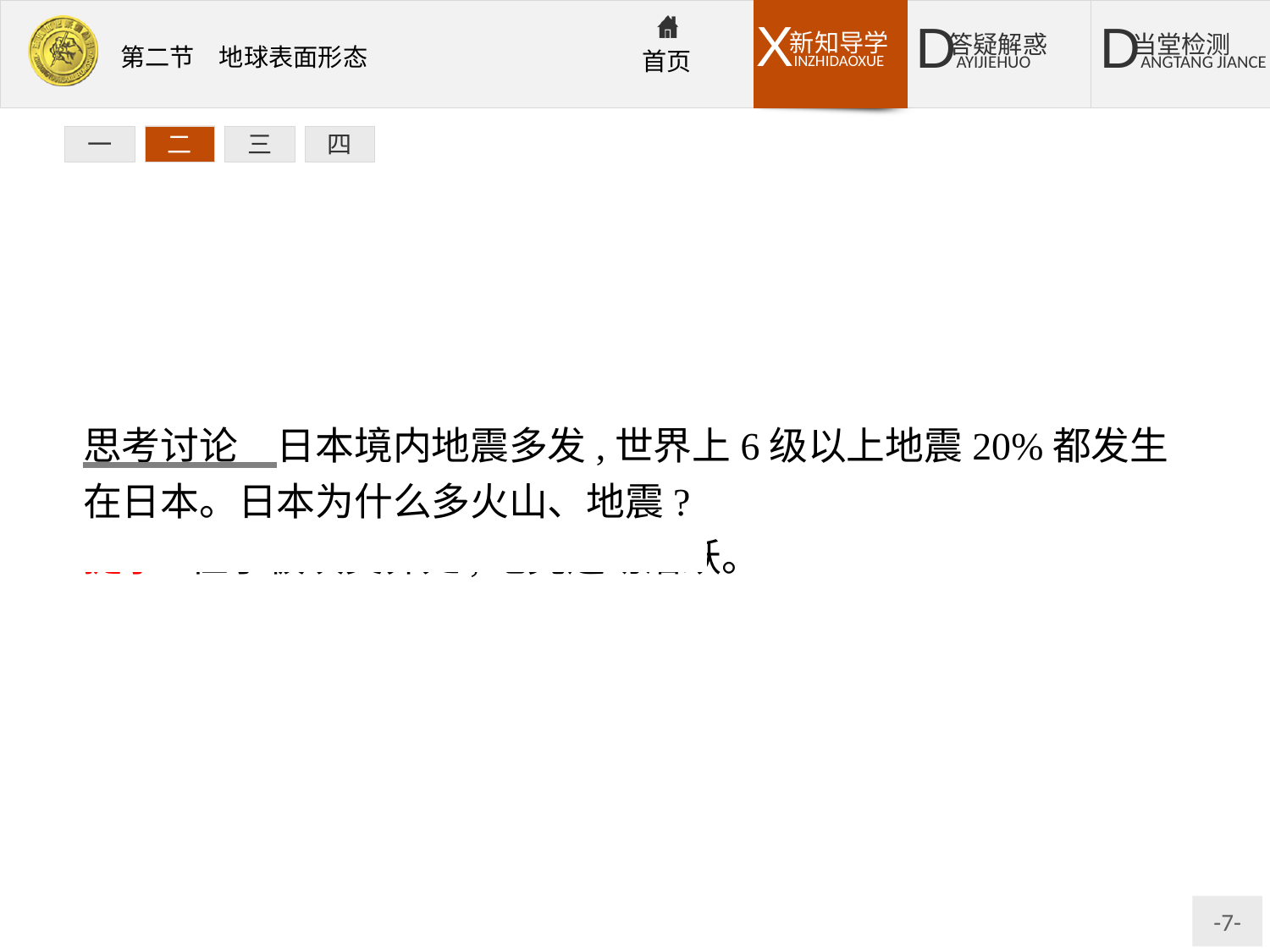

一
二
三
四
思考讨论　日本境内地震多发,世界上6级以上地震20%都发生在日本。日本为什么多火山、地震?
提示:位于板块交界处,地壳运动活跃。